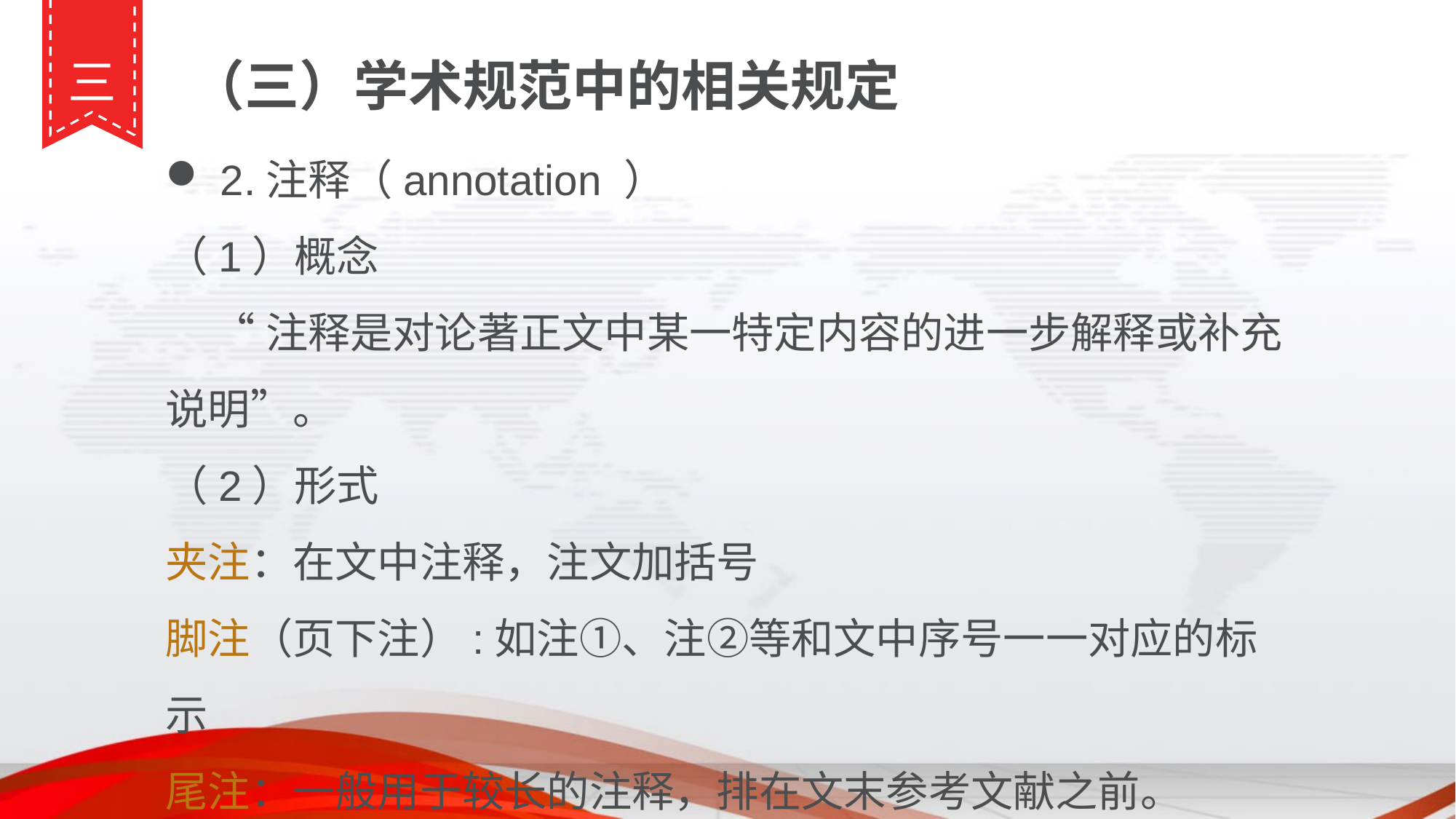

三
（三）学术规范中的相关规定
2.注释（annotation ）
（1）概念
     “注释是对论著正文中某一特定内容的进一步解释或补充说明”。
（2）形式
夹注：在文中注释，注文加括号
脚注（页下注）:如注①、注②等和文中序号一一对应的标示
尾注：一般用于较长的注释，排在文末参考文献之前。